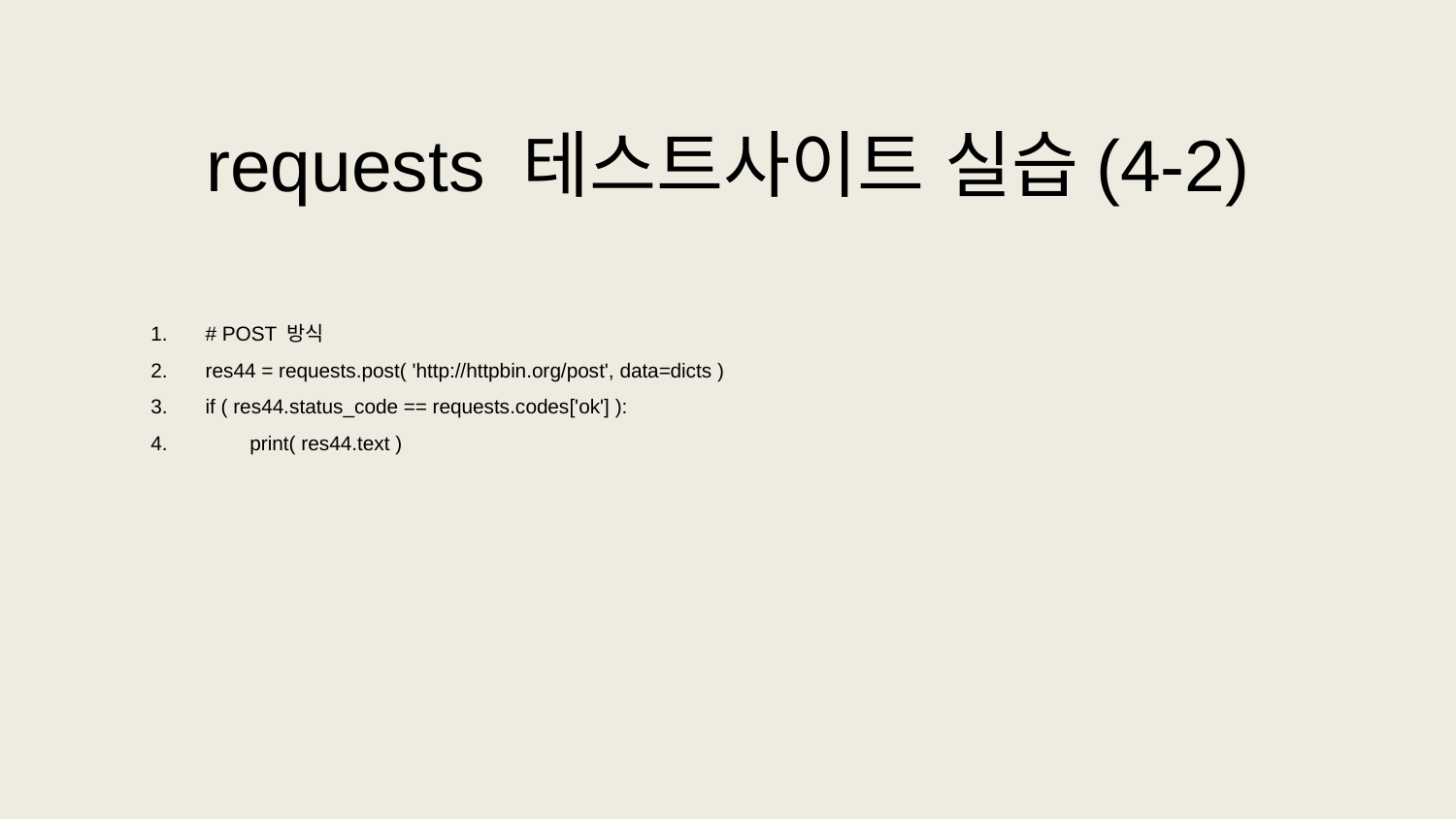

requests 테스트사이트 실습(4-2)
# POST 방식
res44 = requests.post( 'http://httpbin.org/post', data=dicts )
if ( res44.status_code == requests.codes['ok'] ):
        print( res44.text )